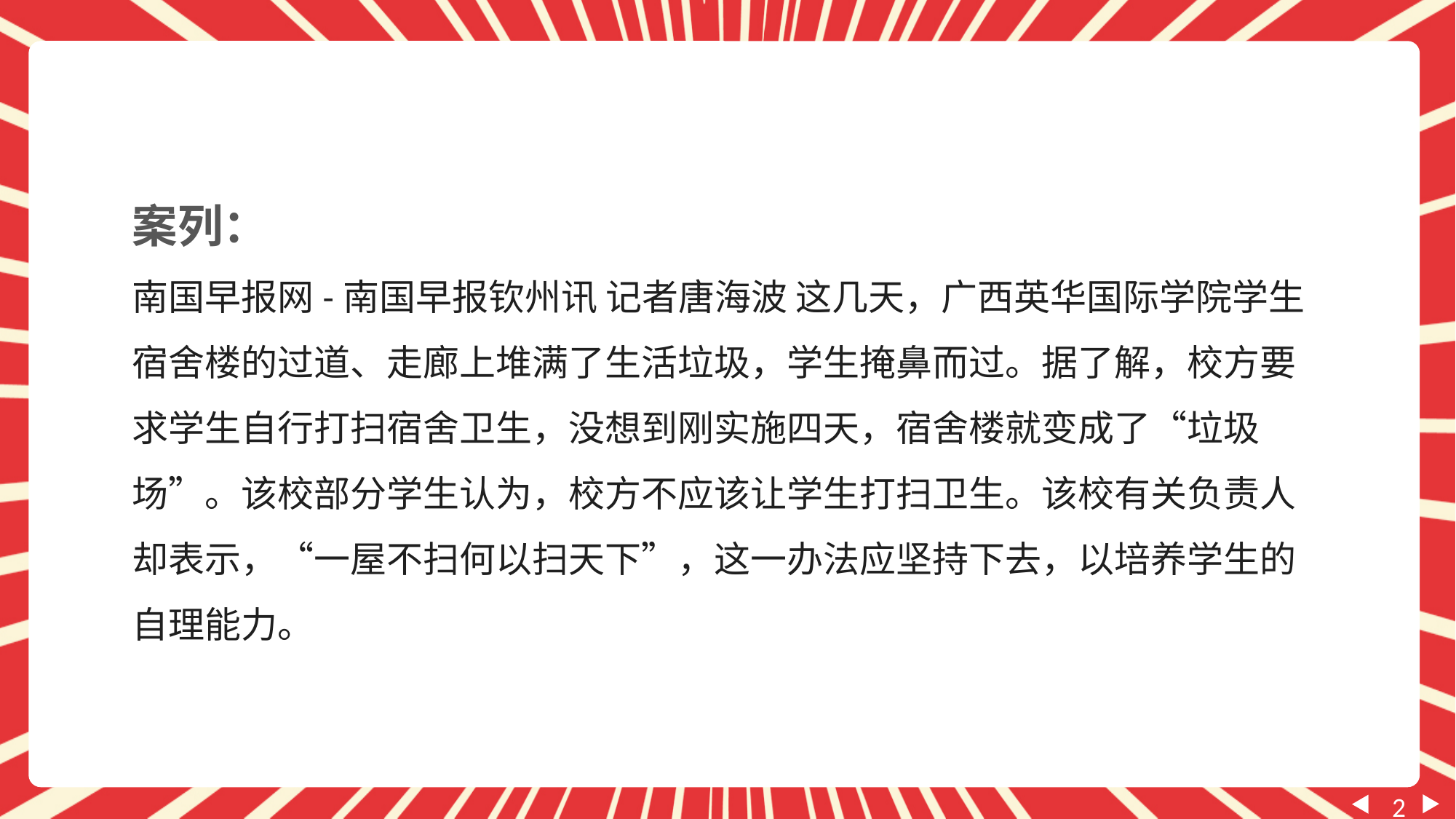

案列：
南国早报网-南国早报钦州讯 记者唐海波 这几天，广西英华国际学院学生宿舍楼的过道、走廊上堆满了生活垃圾，学生掩鼻而过。据了解，校方要求学生自行打扫宿舍卫生，没想到刚实施四天，宿舍楼就变成了“垃圾场”。该校部分学生认为，校方不应该让学生打扫卫生。该校有关负责人却表示，“一屋不扫何以扫天下”，这一办法应坚持下去，以培养学生的自理能力。